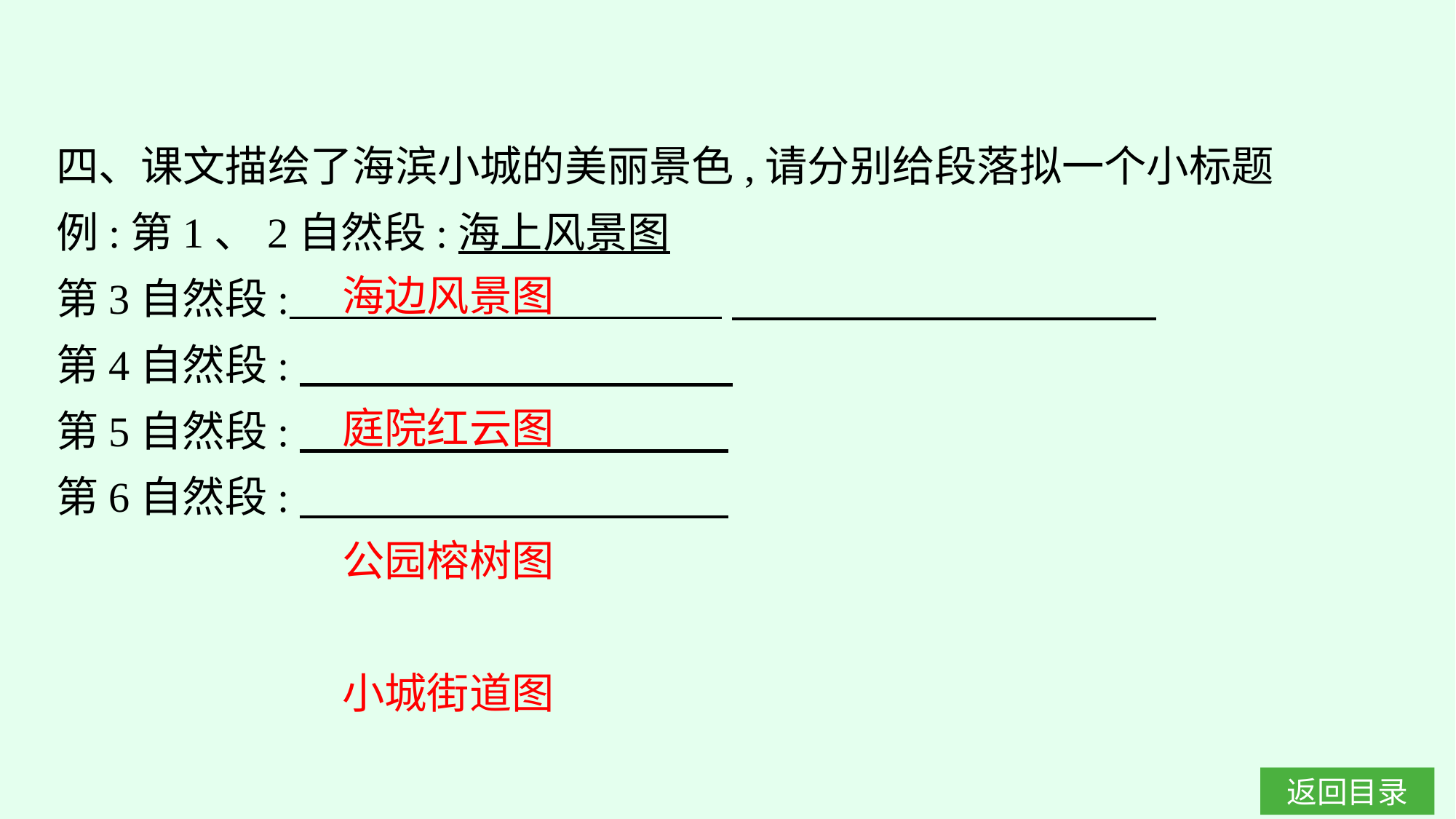

四、课文描绘了海滨小城的美丽景色,请分别给段落拟一个小标题
例:第1、2自然段:海上风景图
第3自然段:
第4自然段:
第5自然段:
第6自然段:
海边风景图
庭院红云图
公园榕树图
小城街道图